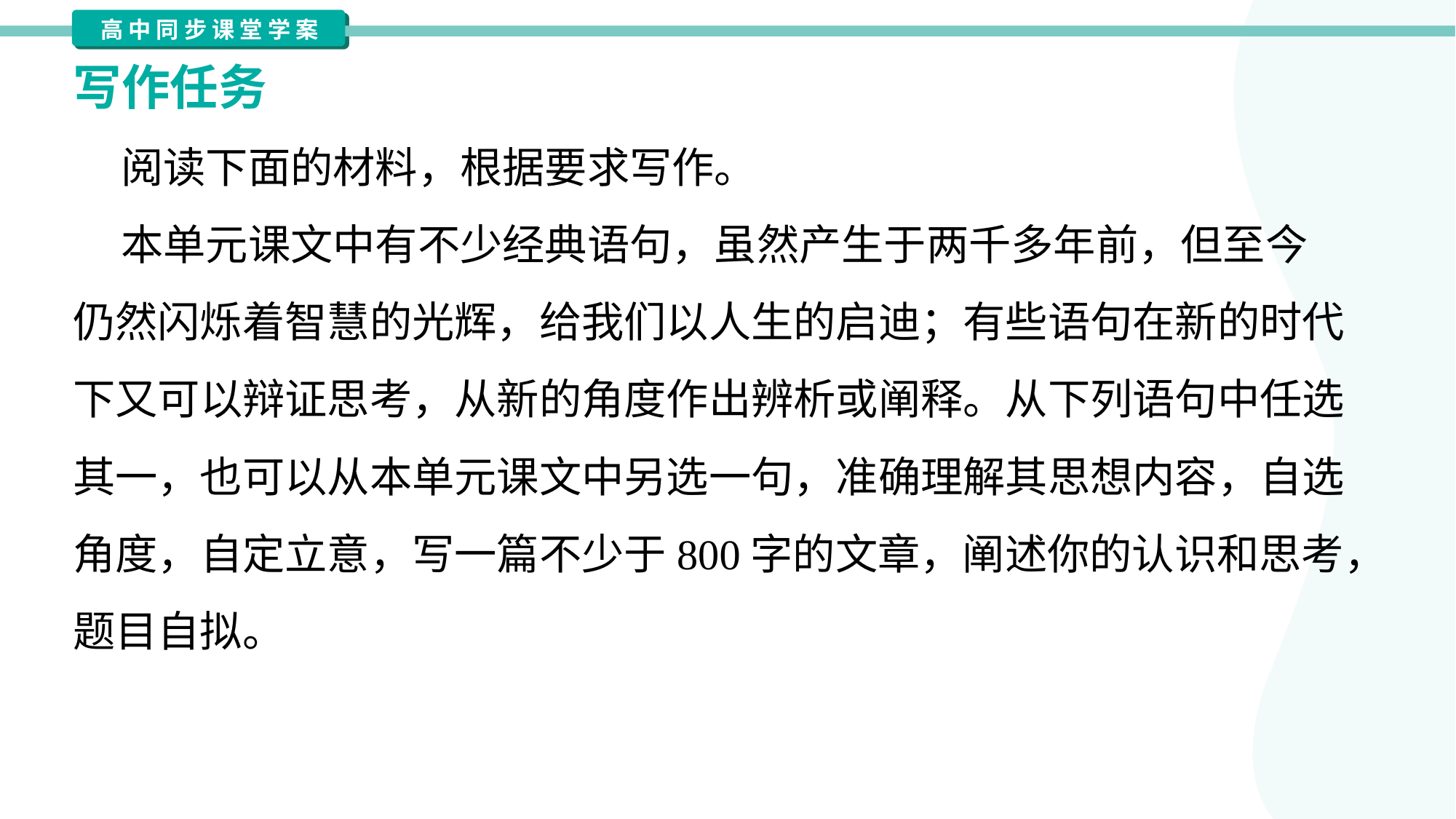

写作任务
    阅读下面的材料，根据要求写作。
    本单元课文中有不少经典语句，虽然产生于两千多年前，但至今
仍然闪烁着智慧的光辉，给我们以人生的启迪；有些语句在新的时代
下又可以辩证思考，从新的角度作出辨析或阐释。从下列语句中任选
其一，也可以从本单元课文中另选一句，准确理解其思想内容，自选
角度，自定立意，写一篇不少于800字的文章，阐述你的认识和思考，
题目自拟。